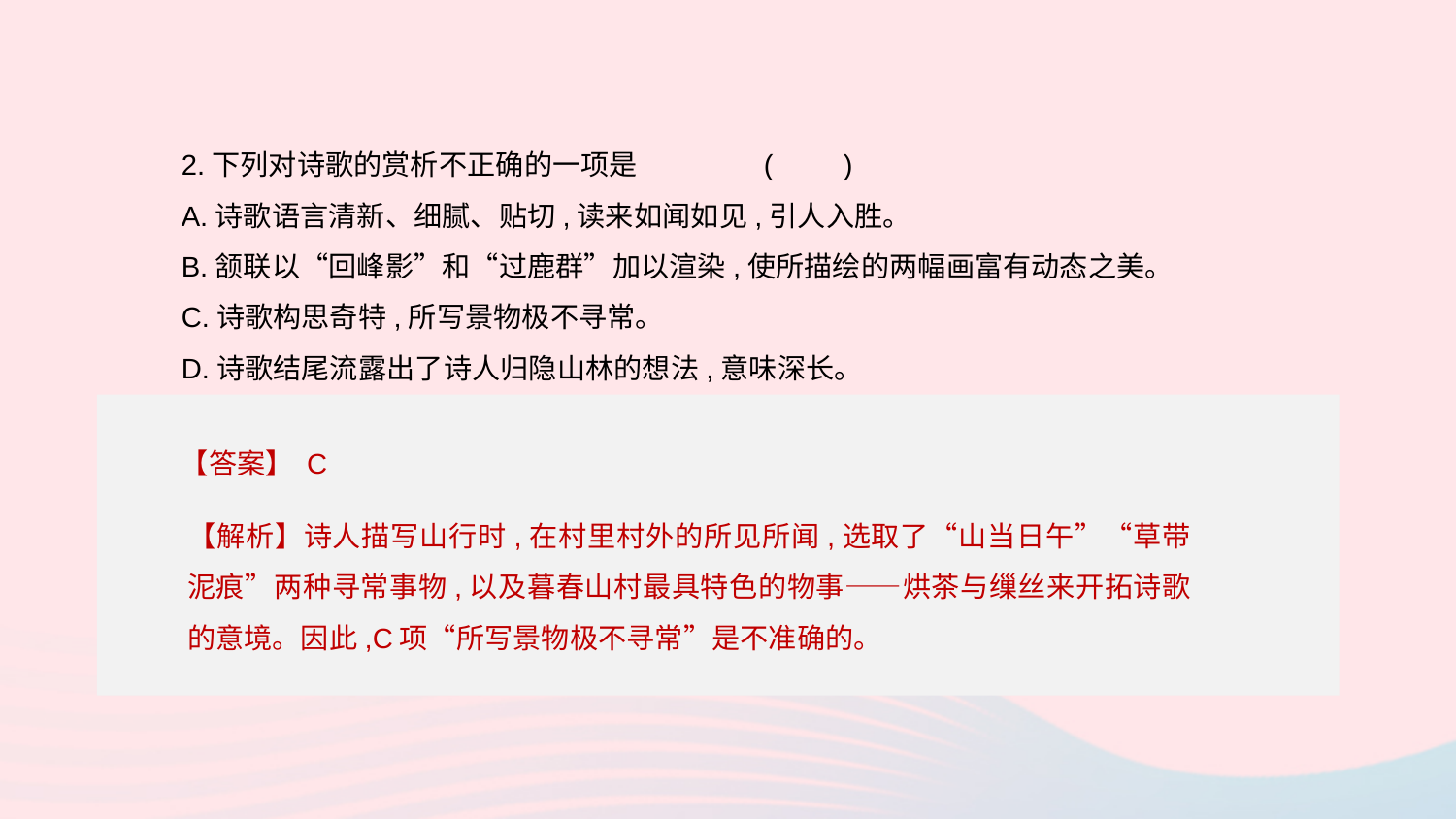

2.下列对诗歌的赏析不正确的一项是	(　　)
A.诗歌语言清新、细腻、贴切,读来如闻如见,引人入胜。
B.颔联以“回峰影”和“过鹿群”加以渲染,使所描绘的两幅画富有动态之美。
C.诗歌构思奇特,所写景物极不寻常。
D.诗歌结尾流露出了诗人归隐山林的想法,意味深长。

【答案】 C
【解析】诗人描写山行时,在村里村外的所见所闻,选取了“山当日午”“草带泥痕”两种寻常事物,以及暮春山村最具特色的物事——烘茶与缫丝来开拓诗歌的意境。因此,C项“所写景物极不寻常”是不准确的。